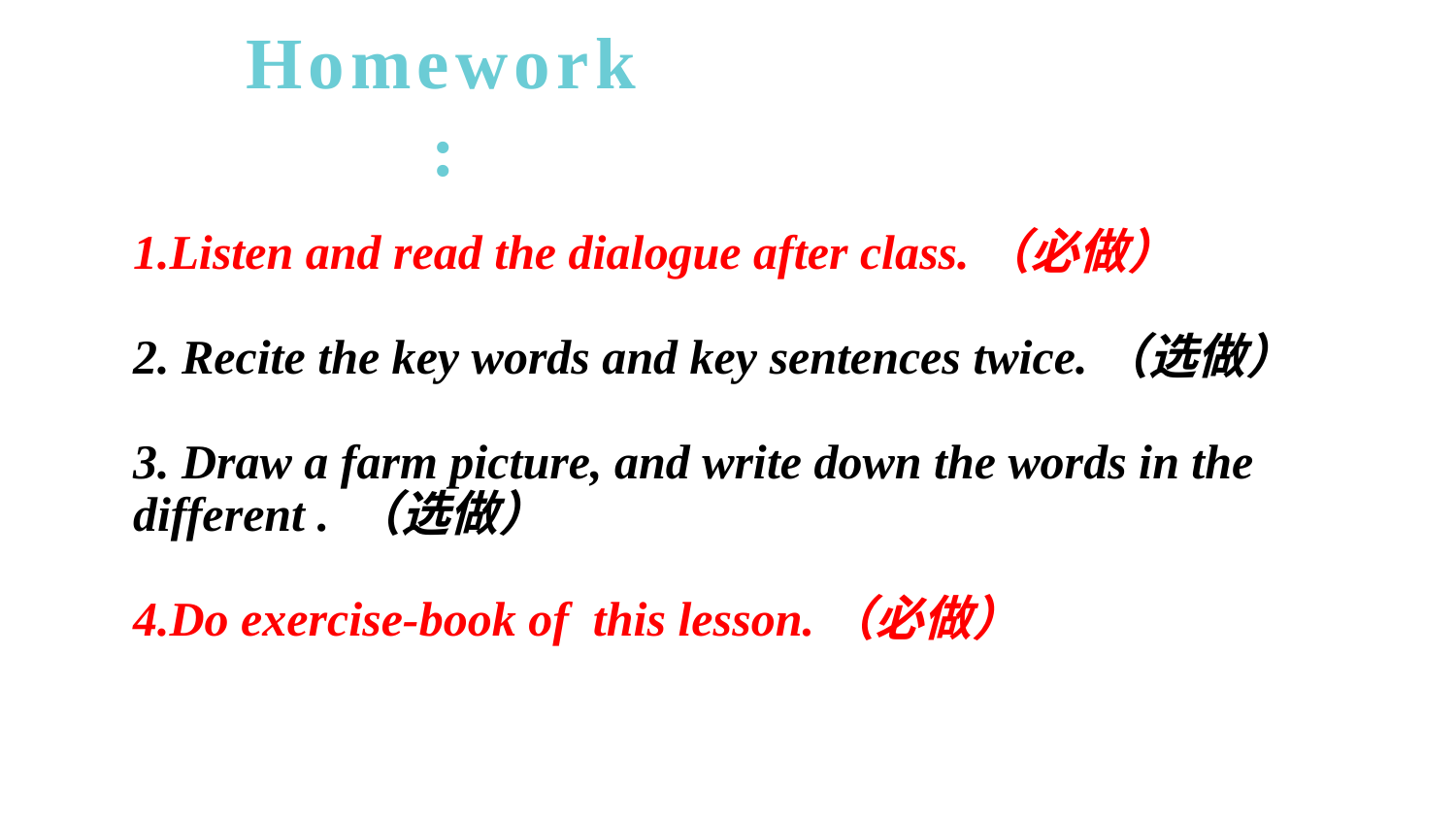

Homework:
1.Listen and read the dialogue after class.（必做）

2. Recite the key words and key sentences twice.（选做）

3. Draw a farm picture, and write down the words in the different . （选做）

4.Do exercise-book of  this lesson.（必做）